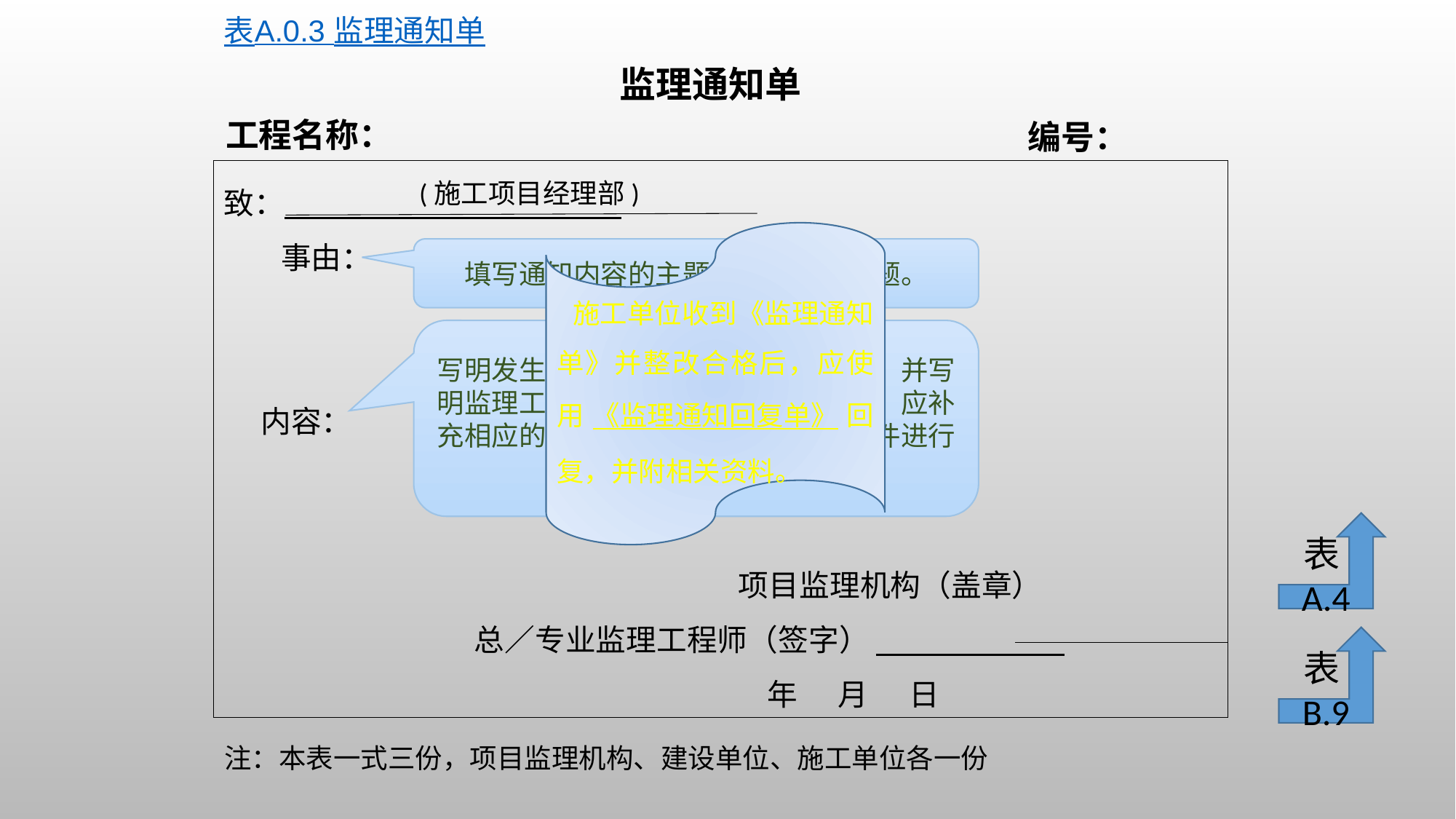

表A.0.3 监理通知单
监理通知单
工程名称：
编号：
致：
     事由：

  内容：

                                                                         项目监理机构（盖章）
                               总／专业监理工程师（签字）
                                  年      月      日
(施工项目经理部)
施工单位收到《监理通知单》并整改合格后，应使用《监理通知回复单》回复，并附相关资料。
填写通知内容的主题词，相当于标题。
写明发生问题的具体部位、具体内容，并写明监理工程师的要求、依据。必要时，应补充相应的文字、图纸、图像等作为附件进行具体说明。
表A.4

表B.9

注：本表一式三份，项目监理机构、建设单位、施工单位各一份